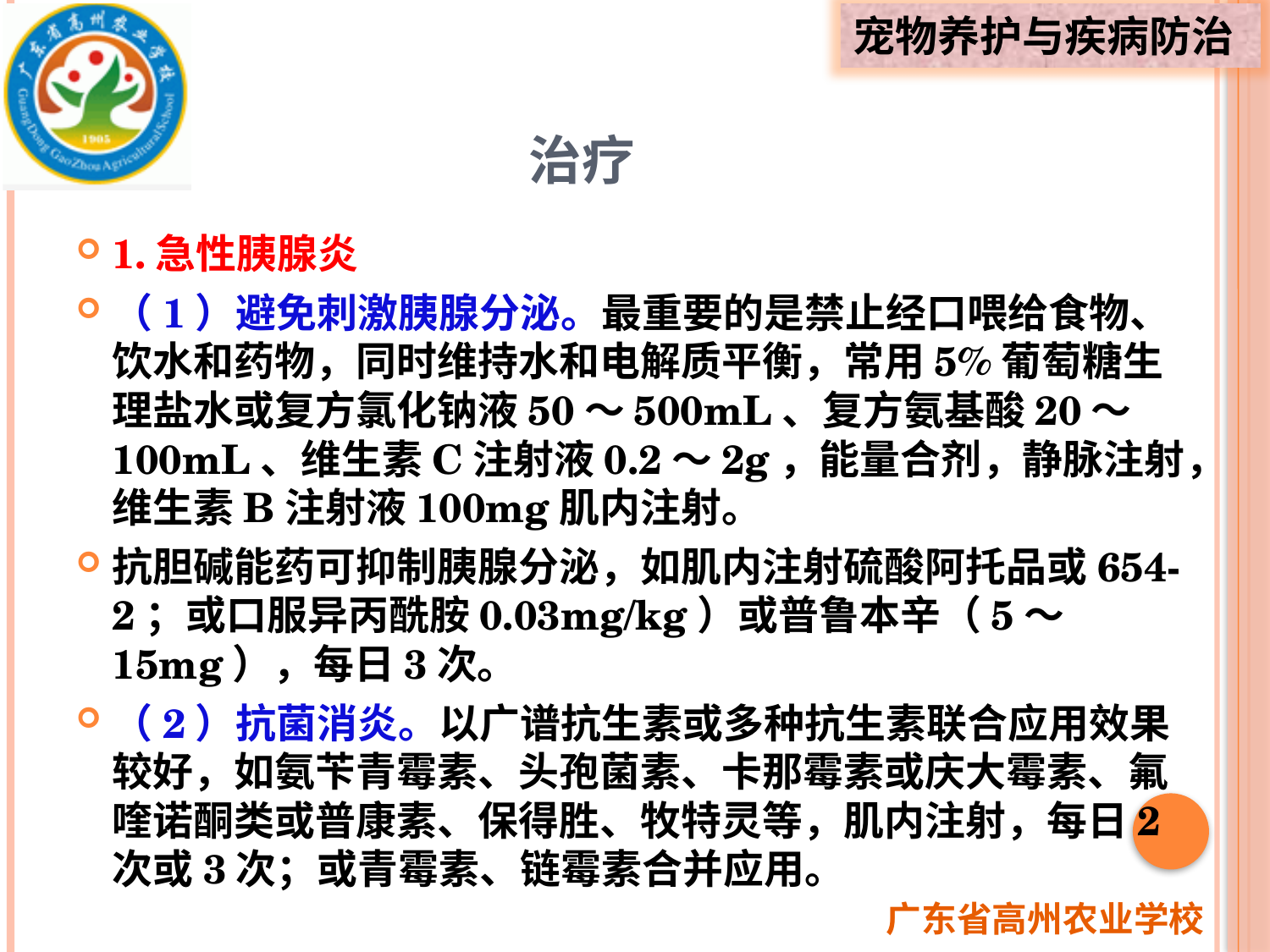

# 治疗
1.急性胰腺炎
（1）避免刺激胰腺分泌。最重要的是禁止经口喂给食物、饮水和药物，同时维持水和电解质平衡，常用5%葡萄糖生理盐水或复方氯化钠液50～500mL、复方氨基酸20～100mL、维生素C注射液0.2～2g，能量合剂，静脉注射，维生素B注射液100mg肌内注射。
抗胆碱能药可抑制胰腺分泌，如肌内注射硫酸阿托品或654-2；或口服异丙酰胺0.03mg/kg）或普鲁本辛（5～15mg），每日3次。
（2）抗菌消炎。以广谱抗生素或多种抗生素联合应用效果较好，如氨苄青霉素、头孢菌素、卡那霉素或庆大霉素、氟喹诺酮类或普康素、保得胜、牧特灵等，肌内注射，每日2次或3次；或青霉素、链霉素合并应用。